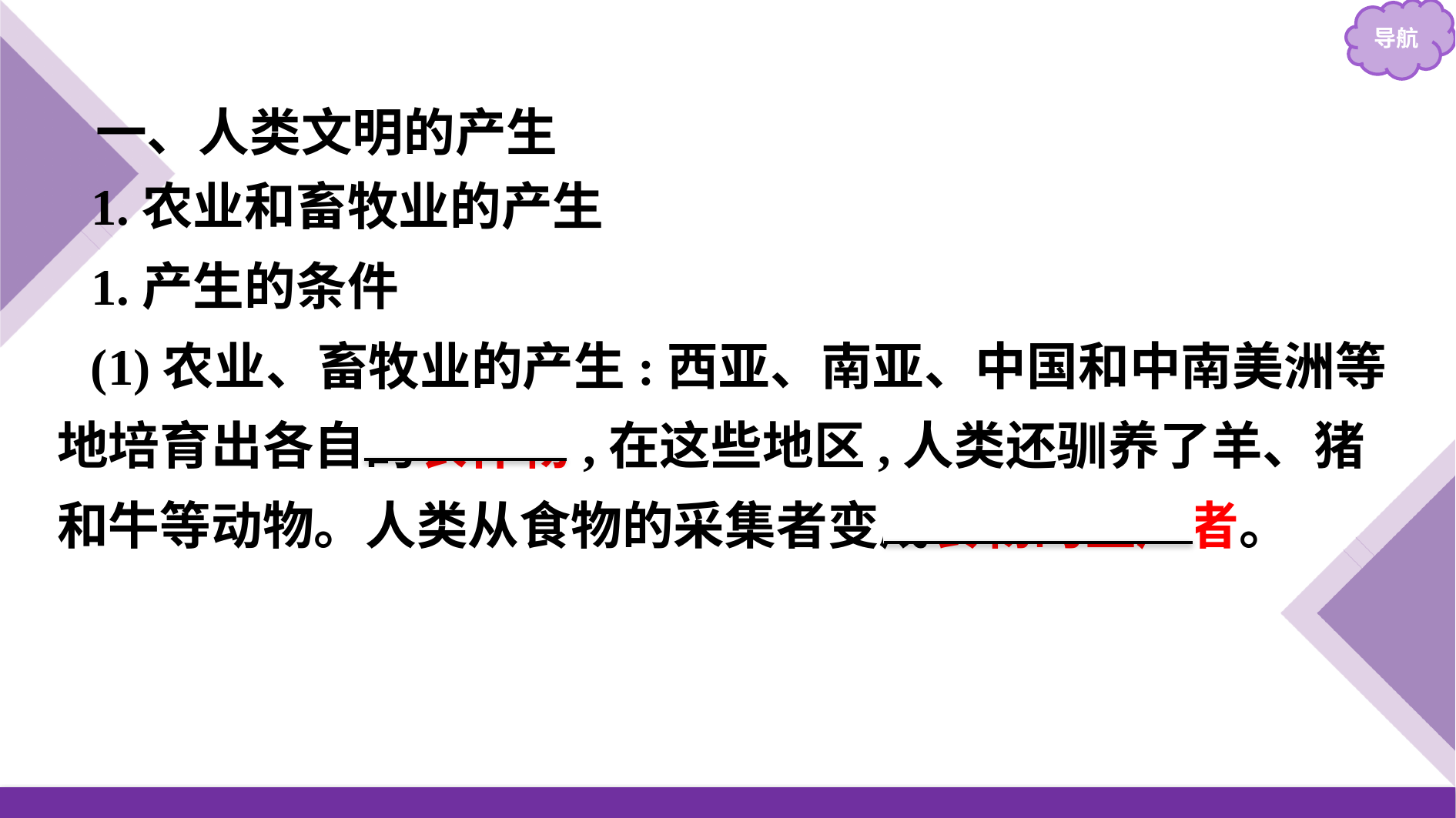

一、人类文明的产生
1.农业和畜牧业的产生
1.产生的条件
(1)农业、畜牧业的产生:西亚、南亚、中国和中南美洲等地培育出各自的农作物,在这些地区,人类还驯养了羊、猪和牛等动物。人类从食物的采集者变成食物的生产者。